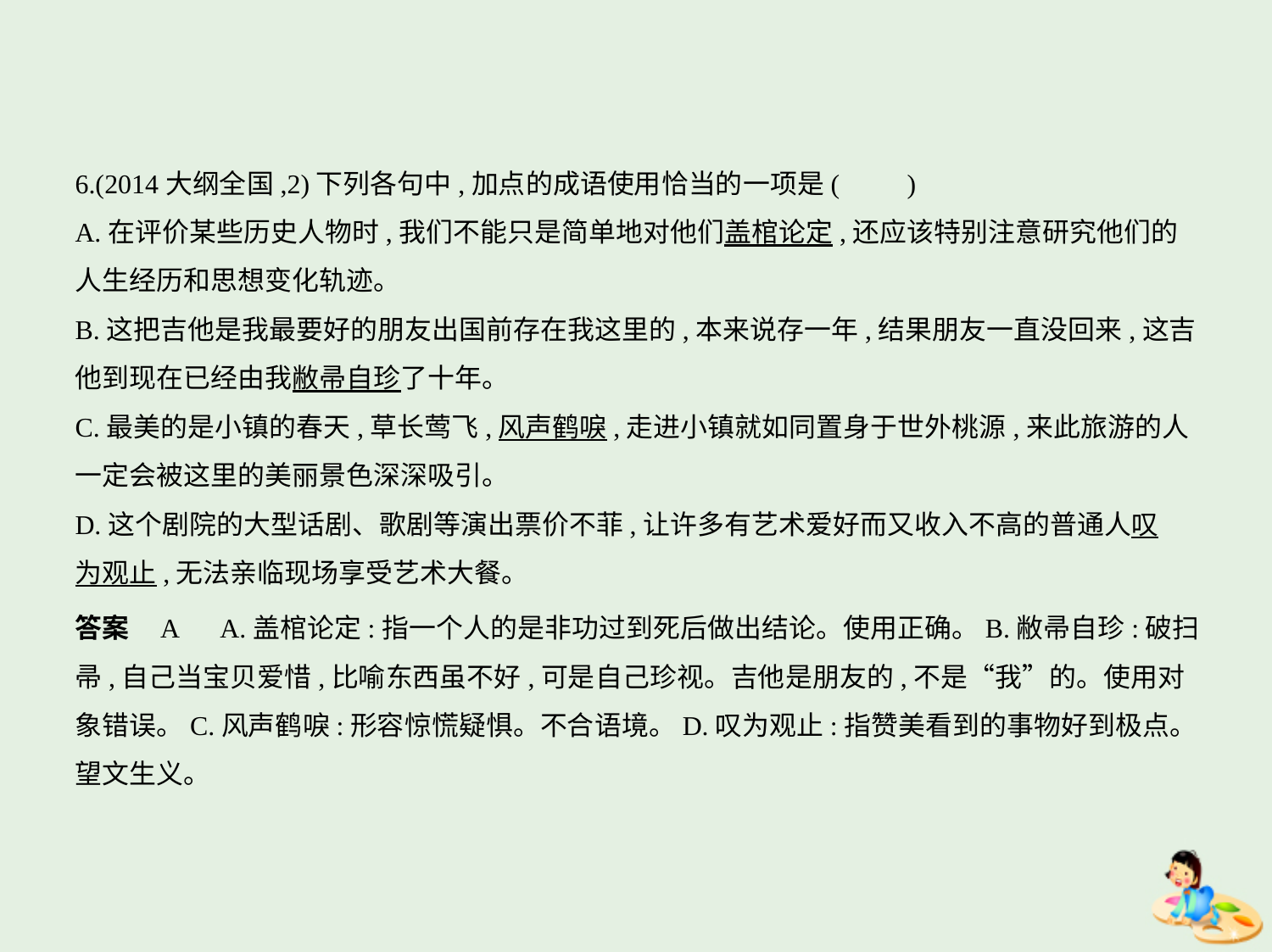

6.(2014大纲全国,2)下列各句中,加点的成语使用恰当的一项是(　　)
A.在评价某些历史人物时,我们不能只是简单地对他们盖棺论定,还应该特别注意研究他们的
人生经历和思想变化轨迹。
B.这把吉他是我最要好的朋友出国前存在我这里的,本来说存一年,结果朋友一直没回来,这吉
他到现在已经由我敝帚自珍了十年。
C.最美的是小镇的春天,草长莺飞,风声鹤唳,走进小镇就如同置身于世外桃源,来此旅游的人
一定会被这里的美丽景色深深吸引。
D.这个剧院的大型话剧、歌剧等演出票价不菲,让许多有艺术爱好而又收入不高的普通人叹
为观止,无法亲临现场享受艺术大餐。
答案    A　A.盖棺论定:指一个人的是非功过到死后做出结论。使用正确。B.敝帚自珍:破扫
帚,自己当宝贝爱惜,比喻东西虽不好,可是自己珍视。吉他是朋友的,不是“我”的。使用对
象错误。C.风声鹤唳:形容惊慌疑惧。不合语境。D.叹为观止:指赞美看到的事物好到极点。
望文生义。